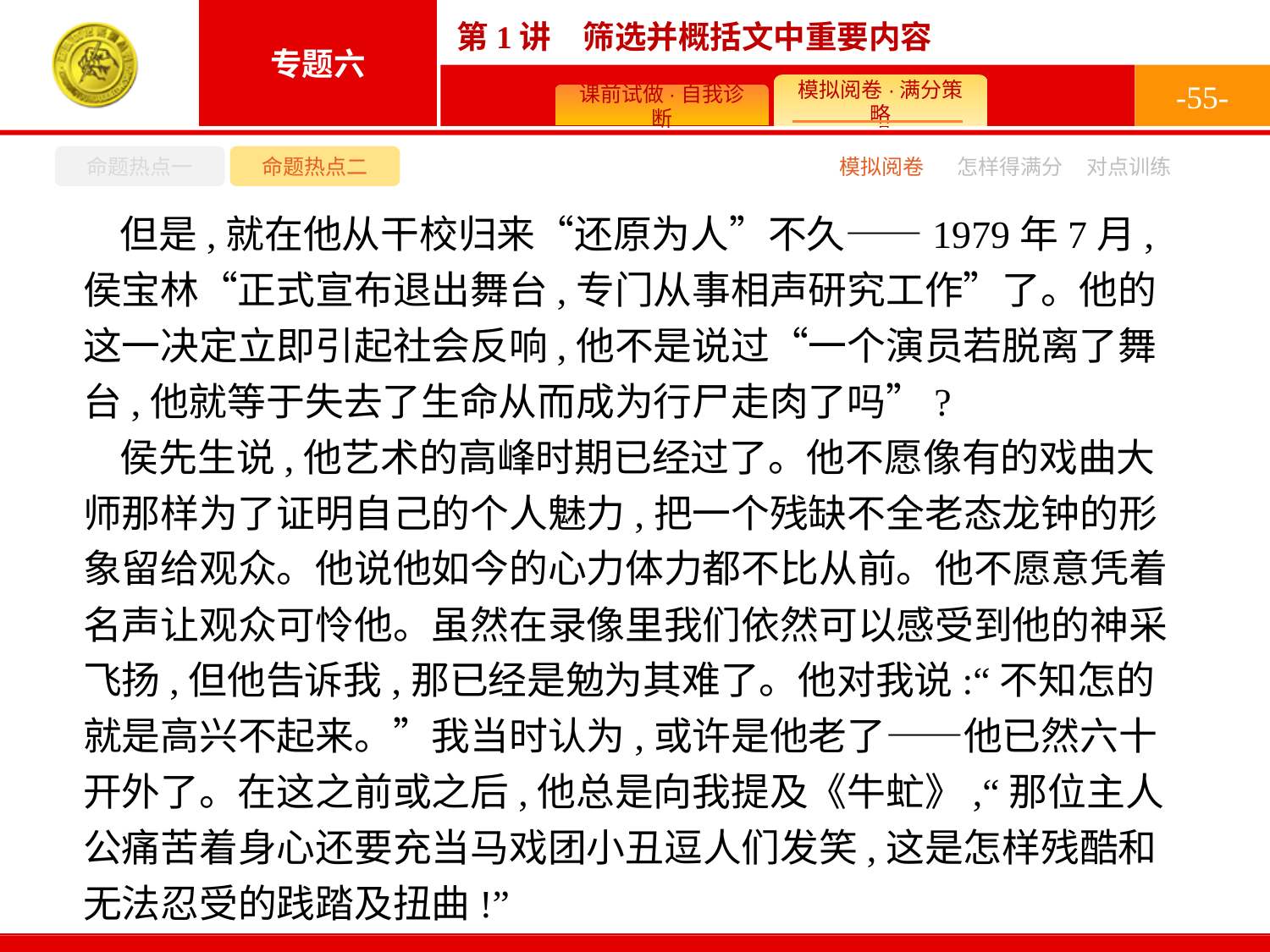

-55-
命题热点一
命题热点二
怎样得满分
模拟阅卷
对点训练
但是,就在他从干校归来“还原为人”不久——1979年7月,侯宝林“正式宣布退出舞台,专门从事相声研究工作”了。他的这一决定立即引起社会反响,他不是说过“一个演员若脱离了舞台,他就等于失去了生命从而成为行尸走肉了吗”?
侯先生说,他艺术的高峰时期已经过了。他不愿像有的戏曲大师那样为了证明自己的个人魅力,把一个残缺不全老态龙钟的形象留给观众。他说他如今的心力体力都不比从前。他不愿意凭着名声让观众可怜他。虽然在录像里我们依然可以感受到他的神采飞扬,但他告诉我,那已经是勉为其难了。他对我说:“不知怎的就是高兴不起来。”我当时认为,或许是他老了——他已然六十开外了。在这之前或之后,他总是向我提及《牛虻》,“那位主人公痛苦着身心还要充当马戏团小丑逗人们发笑,这是怎样残酷和无法忍受的践踏及扭曲!”